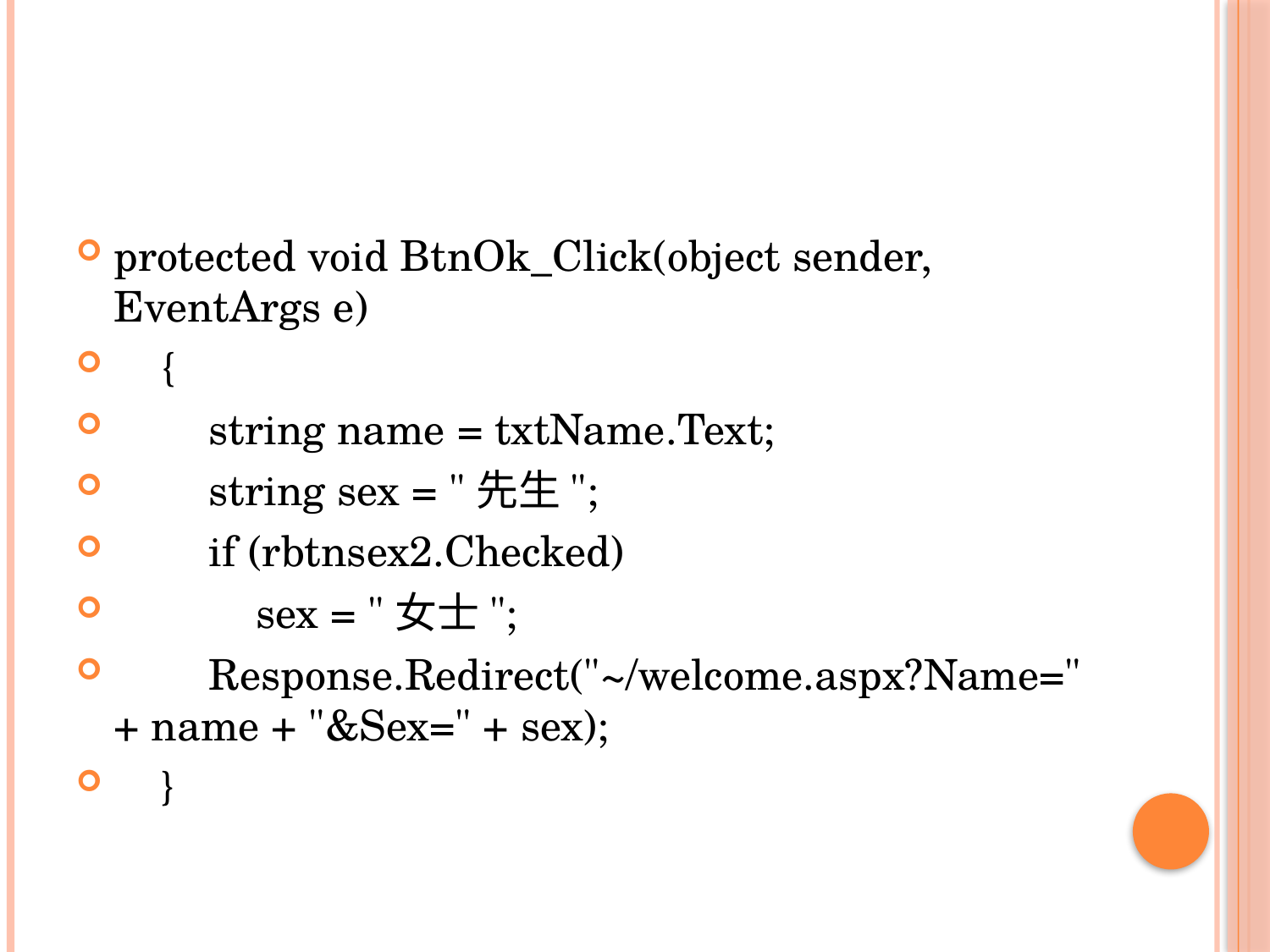

#
protected void BtnOk_Click(object sender, EventArgs e)
    {
        string name = txtName.Text;
        string sex = "先生";
        if (rbtnsex2.Checked)
            sex = "女士";
        Response.Redirect("~/welcome.aspx?Name=" + name + "&Sex=" + sex);
    }

9